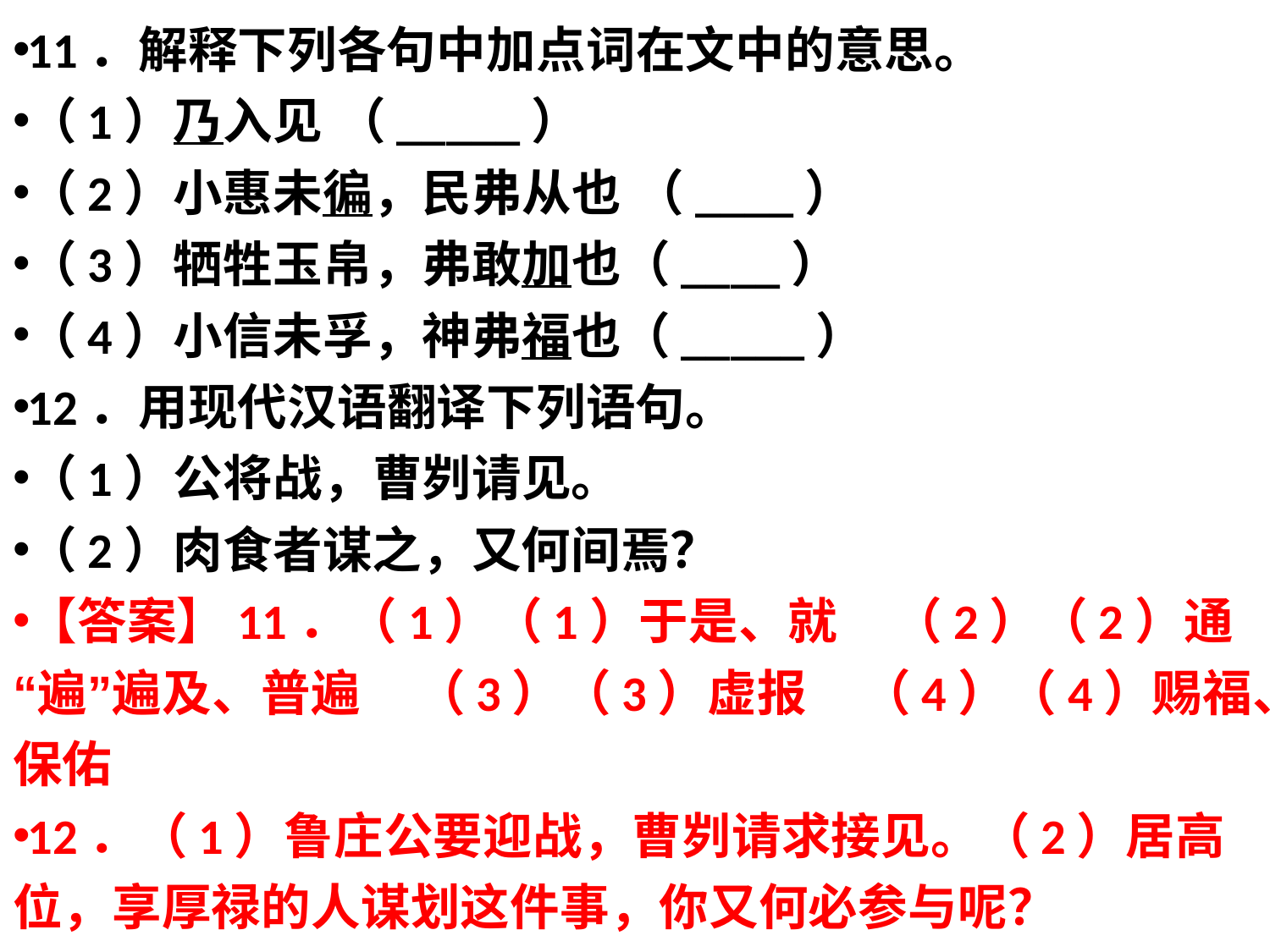

11．解释下列各句中加点词在文中的意思。
（1）乃入见 （_____）
（2）小惠未徧，民弗从也 （____）
（3）牺牲玉帛，弗敢加也（____）
（4）小信未孚，神弗福也（_____）
12．用现代汉语翻译下列语句。
（1）公将战，曹刿请见。
（2）肉食者谋之，又何间焉？
【答案】11．（1）（1）于是、就    （2）（2）通“遍”遍及、普遍    （3）（3）虚报    （4）（4）赐福、保佑
12．（1）鲁庄公要迎战，曹刿请求接见。（2）居高位，享厚禄的人谋划这件事，你又何必参与呢？

#